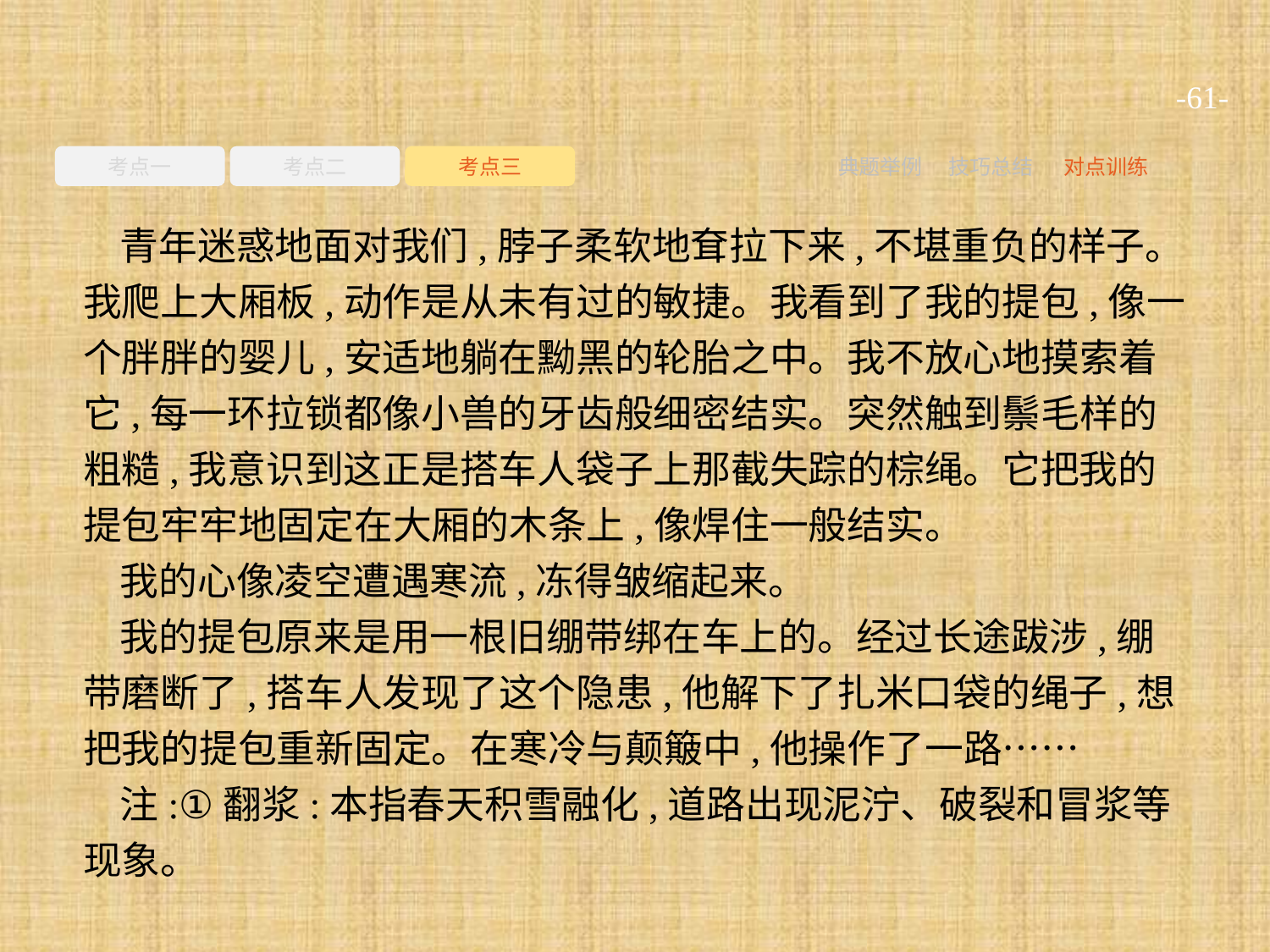

-61-
考点一
考点二
考点三
典题举例
技巧总结
对点训练
青年迷惑地面对我们,脖子柔软地耷拉下来,不堪重负的样子。我爬上大厢板,动作是从未有过的敏捷。我看到了我的提包,像一个胖胖的婴儿,安适地躺在黝黑的轮胎之中。我不放心地摸索着它,每一环拉锁都像小兽的牙齿般细密结实。突然触到鬃毛样的粗糙,我意识到这正是搭车人袋子上那截失踪的棕绳。它把我的提包牢牢地固定在大厢的木条上,像焊住一般结实。
我的心像凌空遭遇寒流,冻得皱缩起来。
我的提包原来是用一根旧绷带绑在车上的。经过长途跋涉,绷带磨断了,搭车人发现了这个隐患,他解下了扎米口袋的绳子,想把我的提包重新固定。在寒冷与颠簸中,他操作了一路……
注:①翻浆:本指春天积雪融化,道路出现泥泞、破裂和冒浆等现象。